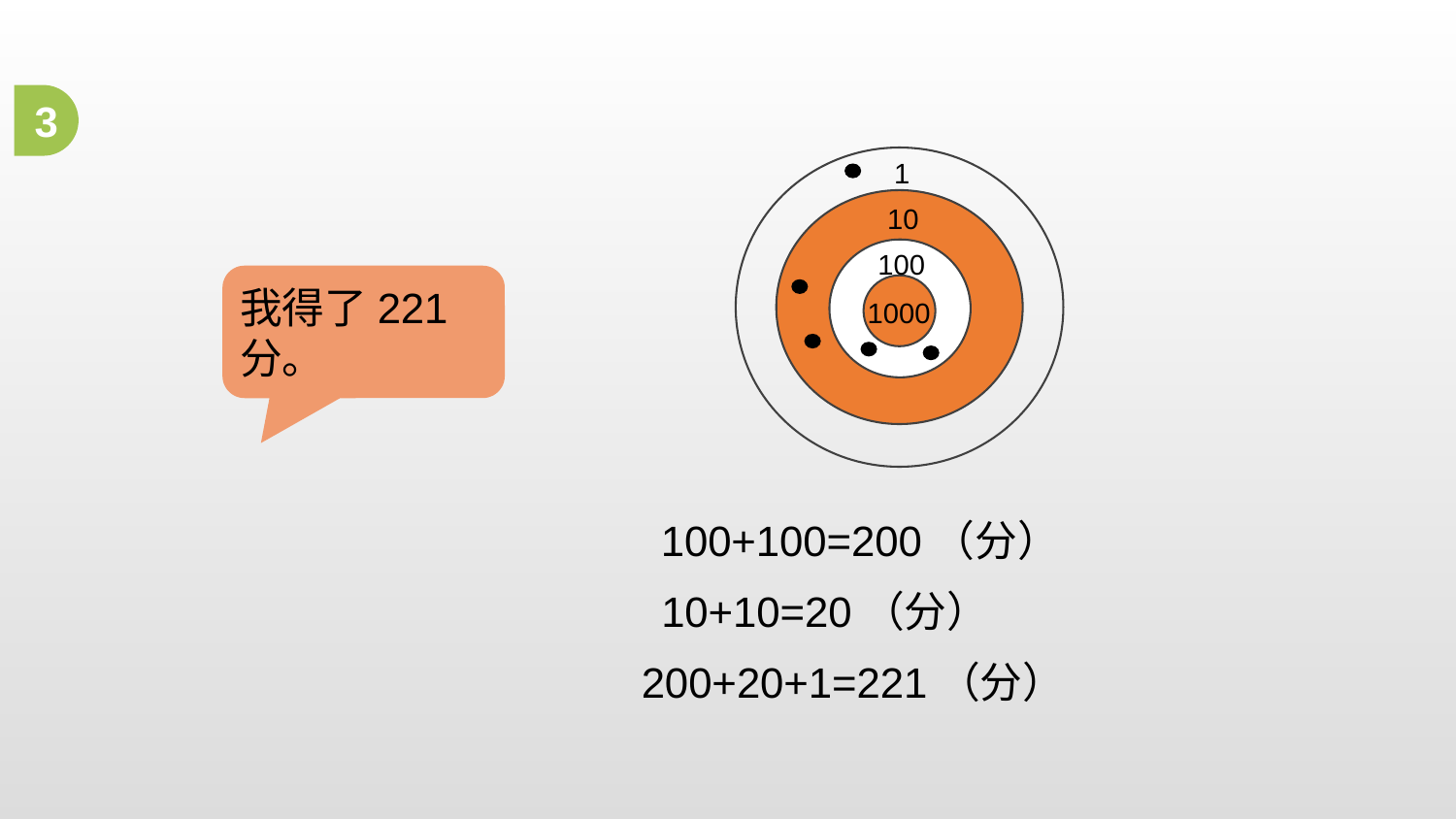

3

1
10
100
1000

我得了221分。

100+100=200（分）
10+10=20（分）
200+20+1=221（分）